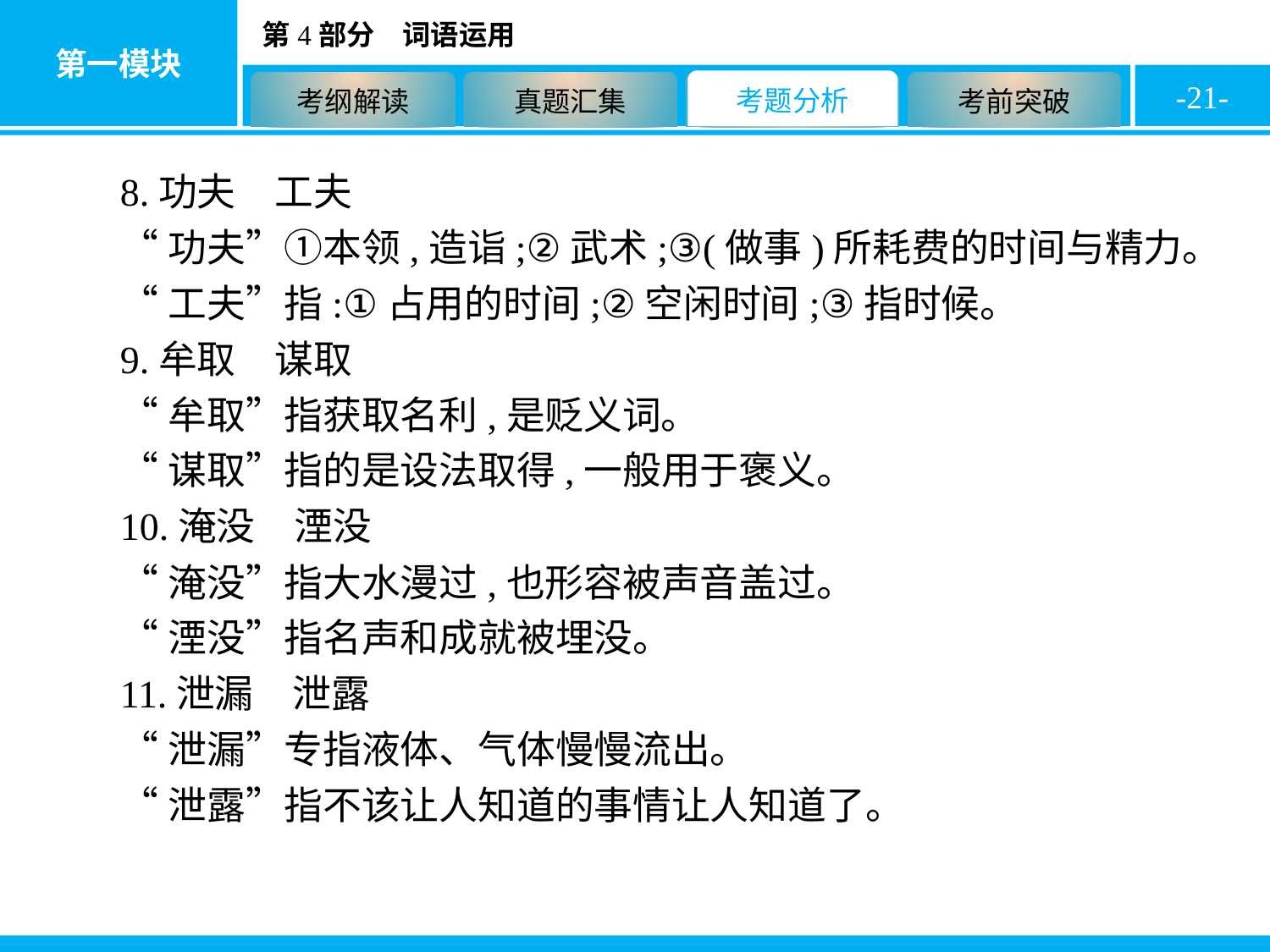

-21-
8.功夫　工夫
“功夫”①本领,造诣;②武术;③(做事)所耗费的时间与精力。
“工夫”指:①占用的时间;②空闲时间;③指时候。
9.牟取　谋取
“牟取”指获取名利,是贬义词。
“谋取”指的是设法取得,一般用于褒义。
10.淹没　湮没
“淹没”指大水漫过,也形容被声音盖过。
“湮没”指名声和成就被埋没。
11.泄漏　泄露
“泄漏”专指液体、气体慢慢流出。
“泄露”指不该让人知道的事情让人知道了。